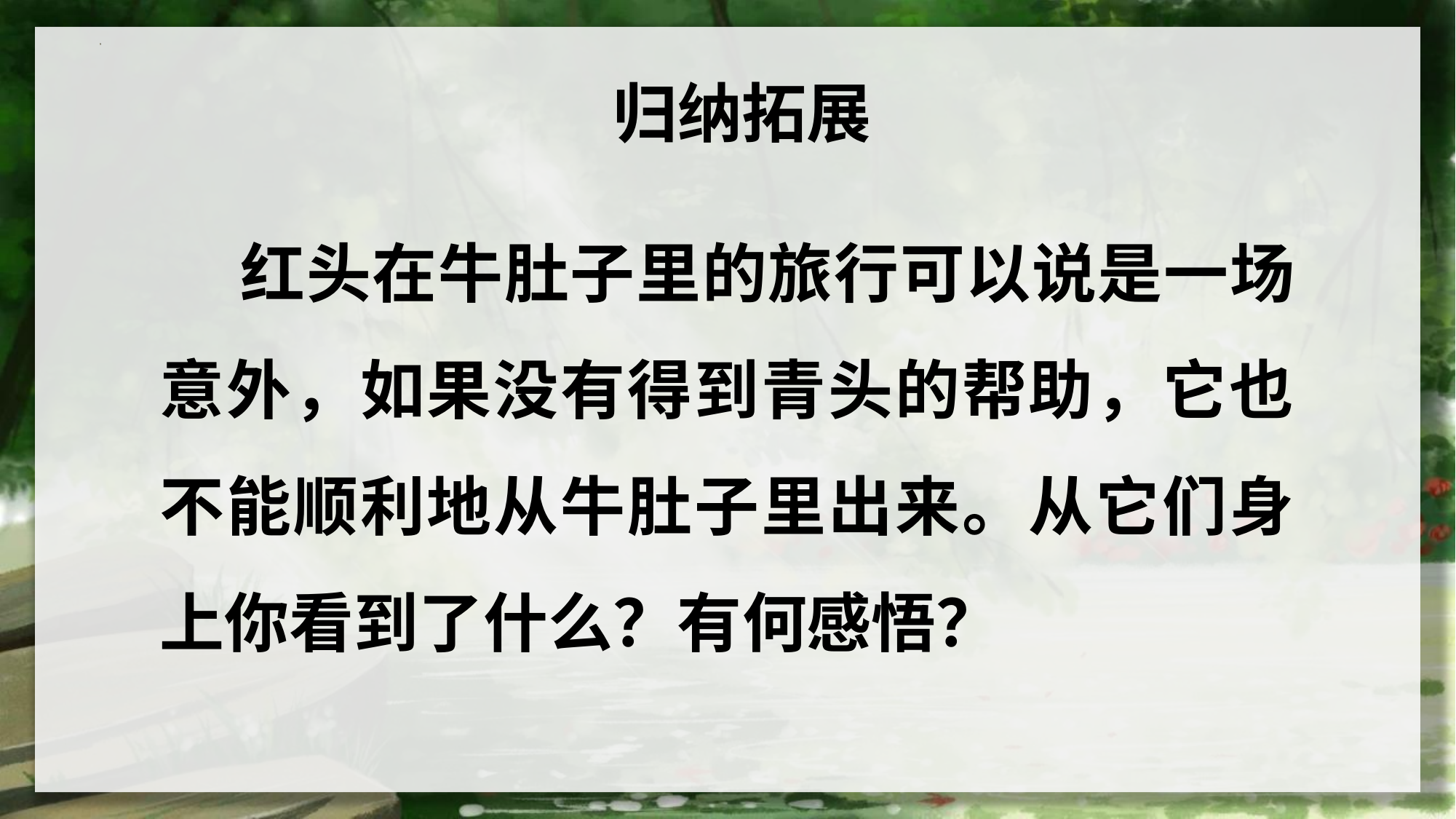

归纳拓展
    红头在牛肚子里的旅行可以说是一场意外，如果没有得到青头的帮助，它也不能顺利地从牛肚子里出来。从它们身上你看到了什么？有何感悟？